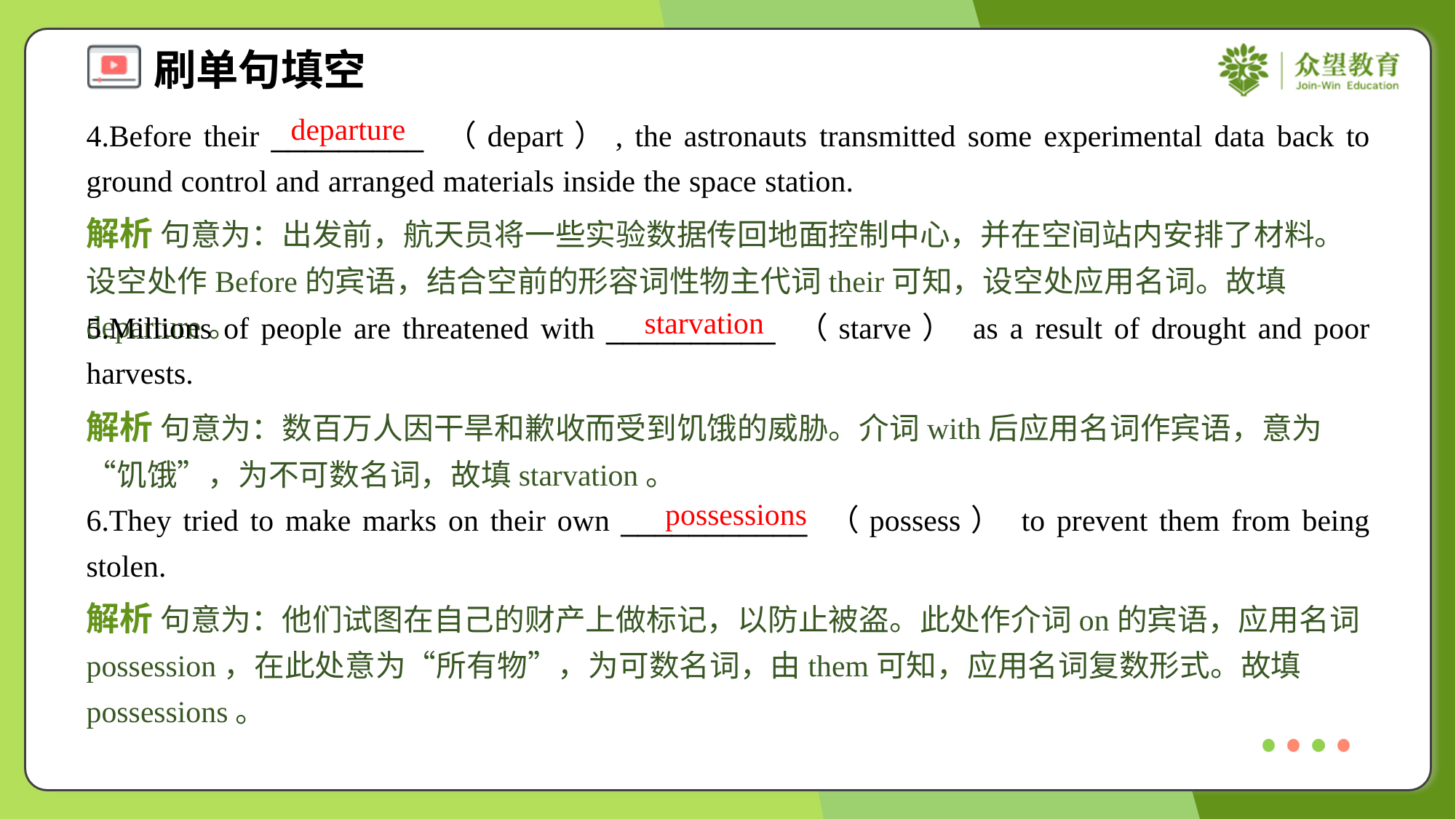

departure
4.Before their _________ （depart）, the astronauts transmitted some experimental data back to ground control and arranged materials inside the space station.
解析 句意为：出发前，航天员将一些实验数据传回地面控制中心，并在空间站内安排了材料。设空处作Before的宾语，结合空前的形容词性物主代词their可知，设空处应用名词。故填departure。
starvation
5.Millions of people are threatened with __________ （starve） as a result of drought and poor harvests.
解析 句意为：数百万人因干旱和歉收而受到饥饿的威胁。介词with后应用名词作宾语，意为“饥饿”，为不可数名词，故填starvation。
possessions
6.They tried to make marks on their own ___________ （possess） to prevent them from being stolen.
解析 句意为：他们试图在自己的财产上做标记，以防止被盗。此处作介词on的宾语，应用名词possession，在此处意为“所有物”，为可数名词，由them可知，应用名词复数形式。故填possessions。